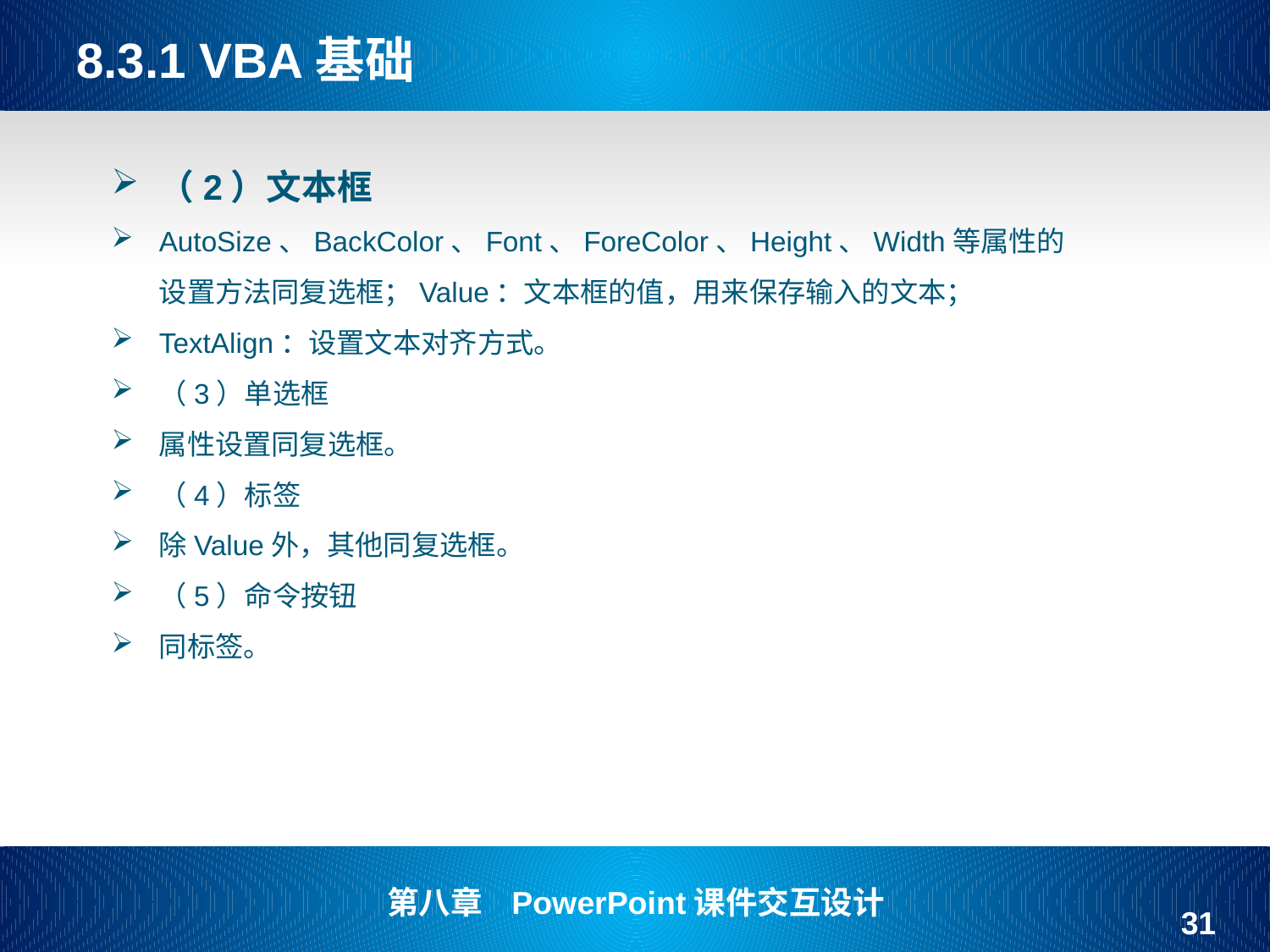

# 8.3.1 VBA基础
（2）文本框
AutoSize、BackColor、Font、ForeColor、Height、Width等属性的设置方法同复选框；Value：文本框的值，用来保存输入的文本；
TextAlign：设置文本对齐方式。
（3）单选框
属性设置同复选框。
（4）标签
除Value外，其他同复选框。
（5）命令按钮
同标签。

31